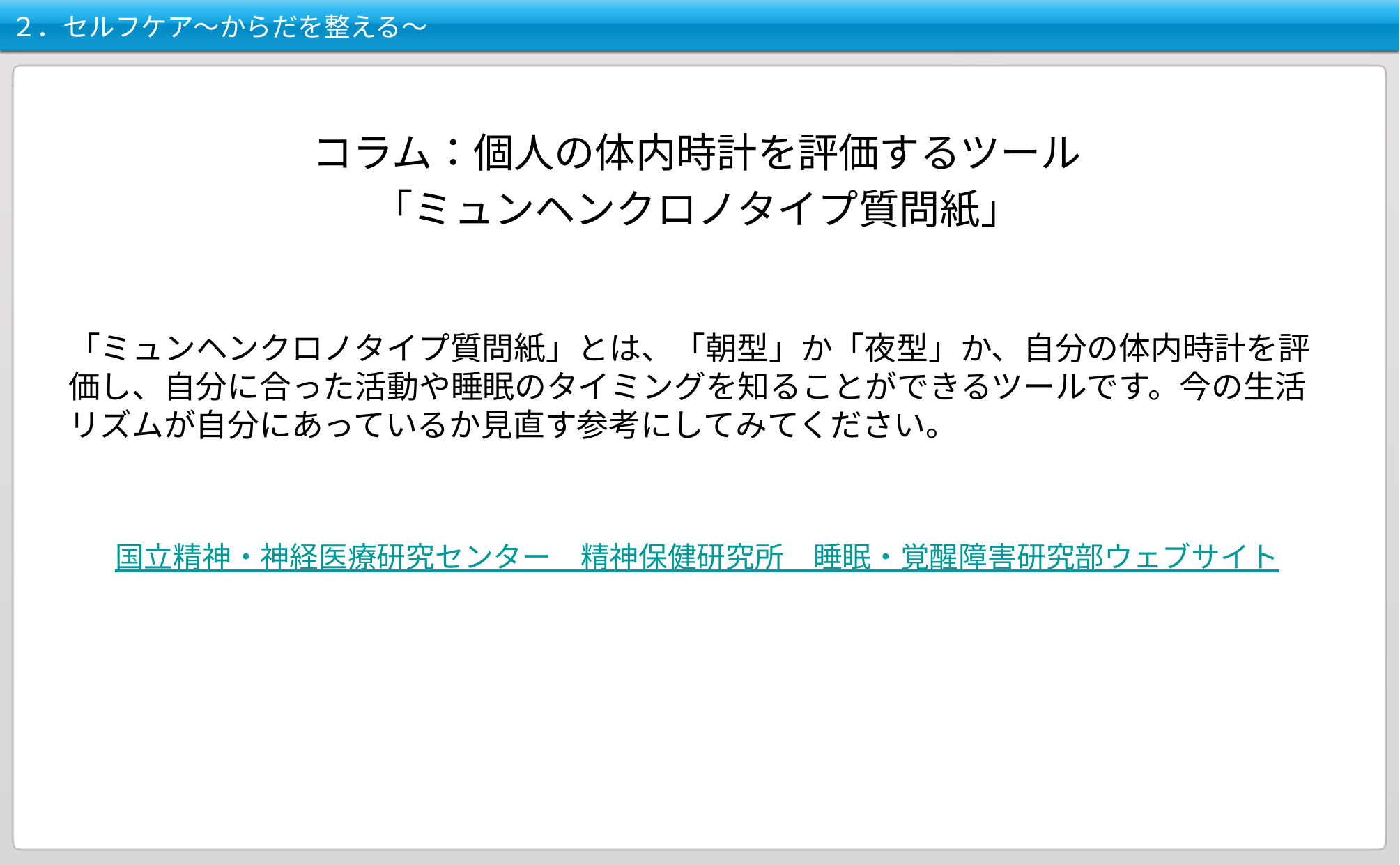

# ２．セルフケア～からだを整える～
コラム：個人の体内時計を評価するツール
「ミュンヘンクロノタイプ質問紙」

「ミュンヘンクロノタイプ質問紙」とは、「朝型」か「夜型」か、自分の体内時計を評価し、自分に合った活動や睡眠のタイミングを知ることができるツールです。今の生活リズムが自分にあっているか見直す参考にしてみてください。

国立精神・神経医療研究センター　精神保健研究所　睡眠・覚醒障害研究部ウェブサイト